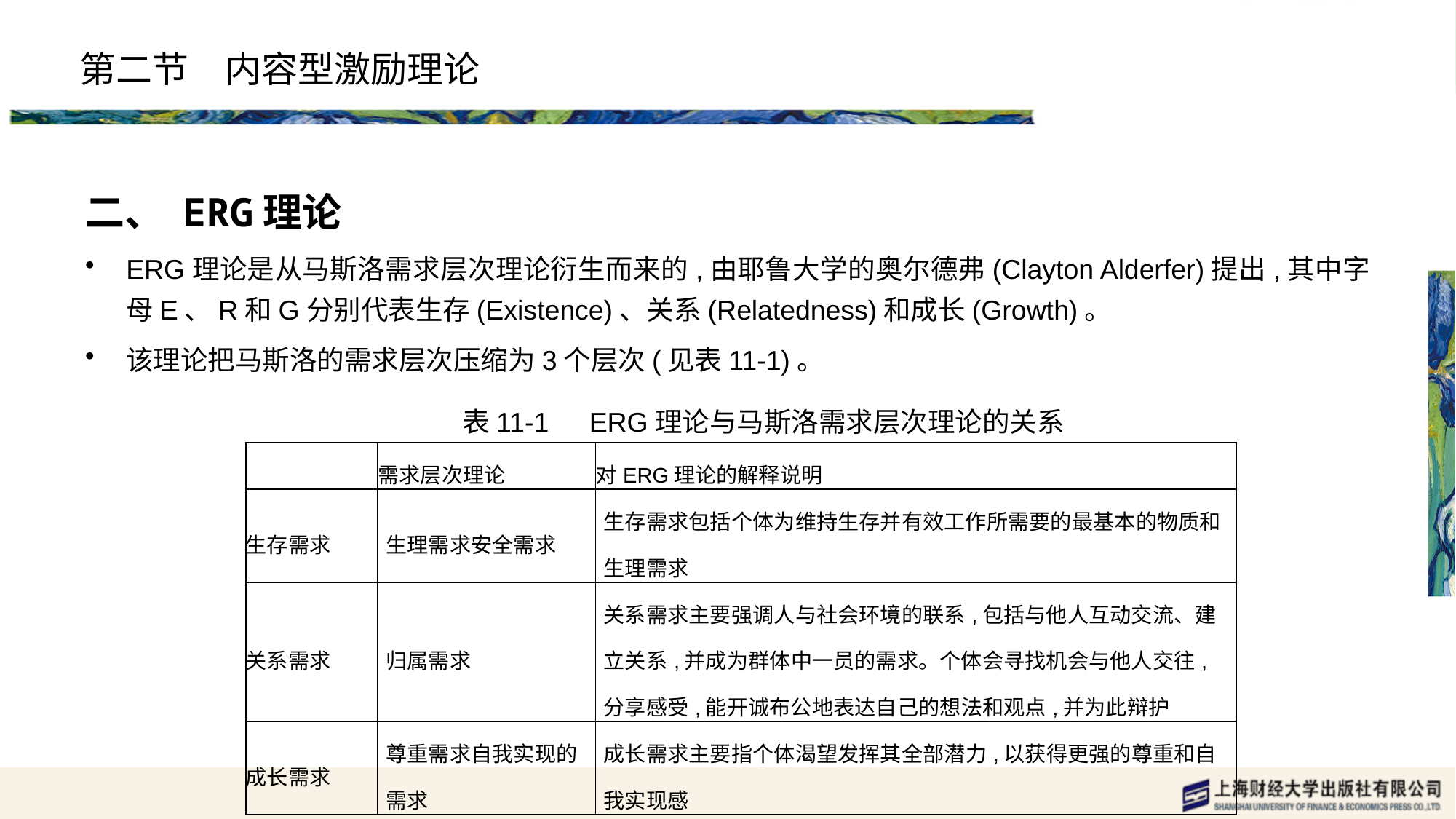

# 第二节　内容型激励理论
二、 ERG理论
ERG理论是从马斯洛需求层次理论衍生而来的,由耶鲁大学的奥尔德弗(Clayton Alderfer)提出,其中字母E、R和G分别代表生存(Existence)、关系(Relatedness)和成长(Growth)。
该理论把马斯洛的需求层次压缩为3个层次(见表11-1)。
表11-1　ERG理论与马斯洛需求层次理论的关系
|  | 需求层次理论 | 对ERG理论的解释说明 |
| --- | --- | --- |
| 生存需求 | 生理需求安全需求 | 生存需求包括个体为维持生存并有效工作所需要的最基本的物质和生理需求 |
| 关系需求 | 归属需求 | 关系需求主要强调人与社会环境的联系,包括与他人互动交流、建立关系,并成为群体中一员的需求。个体会寻找机会与他人交往,分享感受,能开诚布公地表达自己的想法和观点,并为此辩护 |
| 成长需求 | 尊重需求自我实现的需求 | 成长需求主要指个体渴望发挥其全部潜力,以获得更强的尊重和自我实现感 |